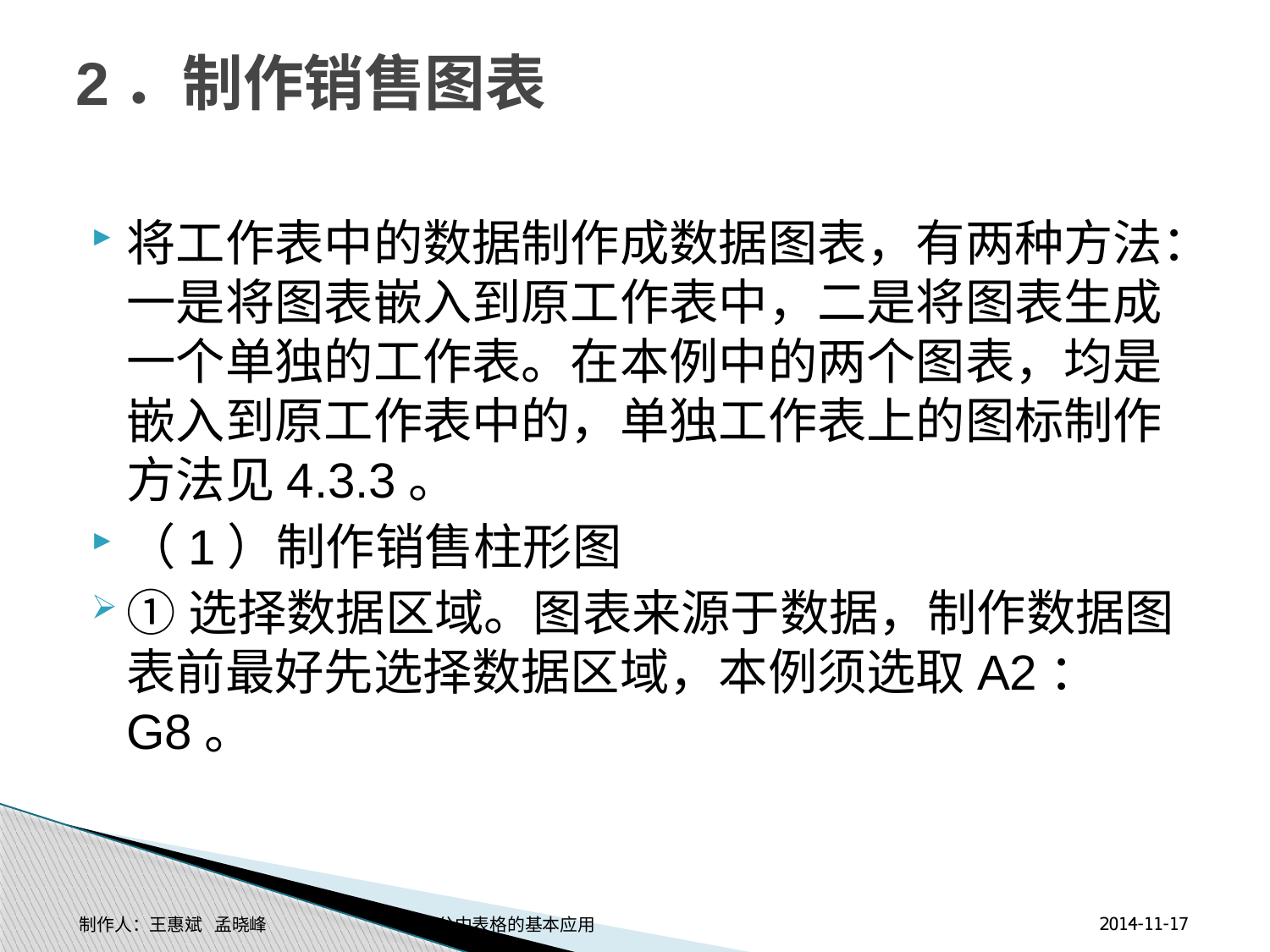

# 2．制作销售图表
将工作表中的数据制作成数据图表，有两种方法：一是将图表嵌入到原工作表中，二是将图表生成一个单独的工作表。在本例中的两个图表，均是嵌入到原工作表中的，单独工作表上的图标制作方法见4.3.3。
（1）制作销售柱形图
①选择数据区域。图表来源于数据，制作数据图表前最好先选择数据区域，本例须选取A2：G8。
2014-11-17
制作人：王惠斌   孟晓峰                                      办公中表格的基本应用